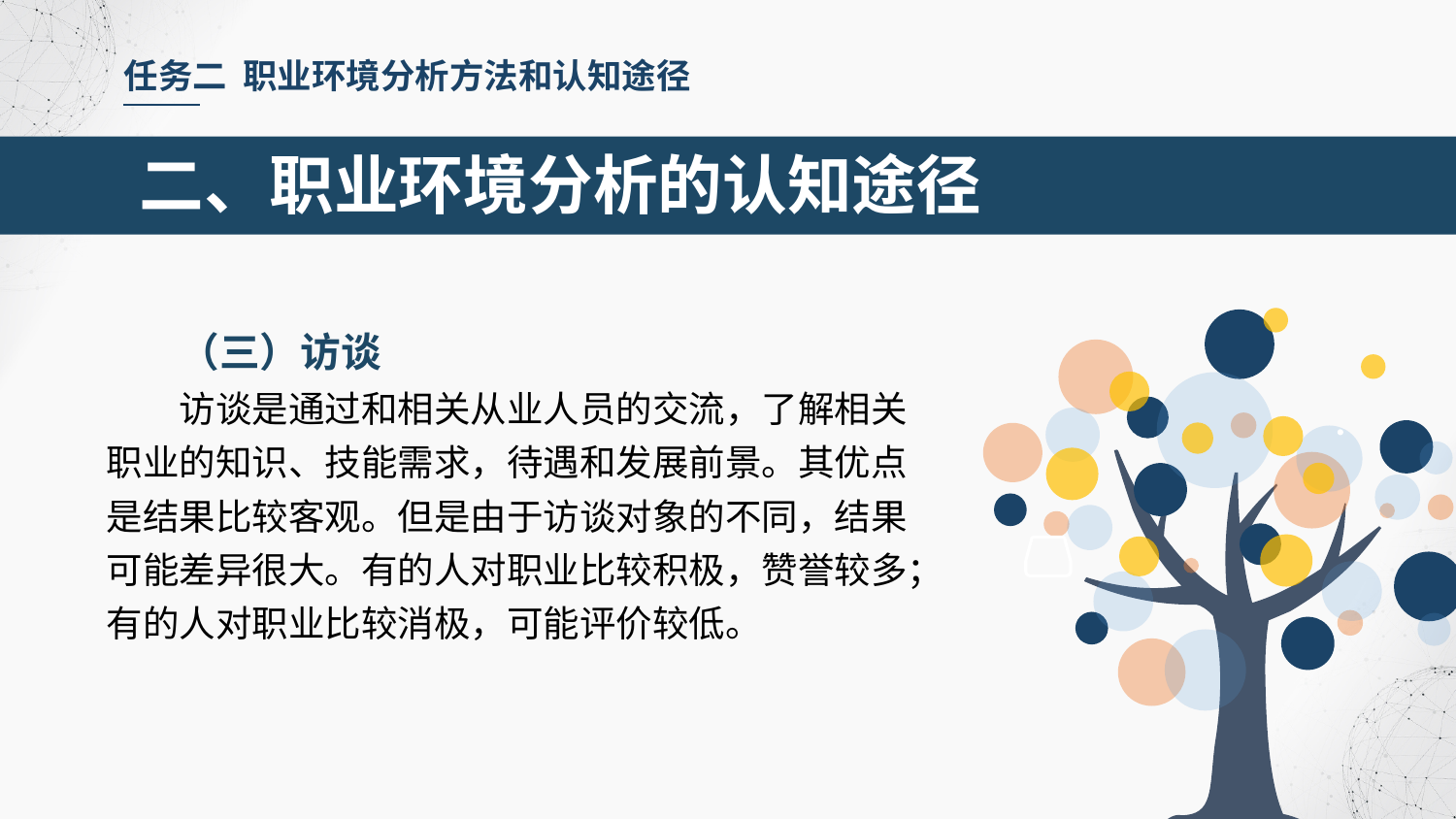

任务二  职业环境分析方法和认知途径

二、职业环境分析的认知途径

（三）访谈
访谈是通过和相关从业人员的交流，了解相关职业的知识、技能需求，待遇和发展前景。其优点是结果比较客观。但是由于访谈对象的不同，结果可能差异很大。有的人对职业比较积极，赞誉较多；有的人对职业比较消极，可能评价较低。